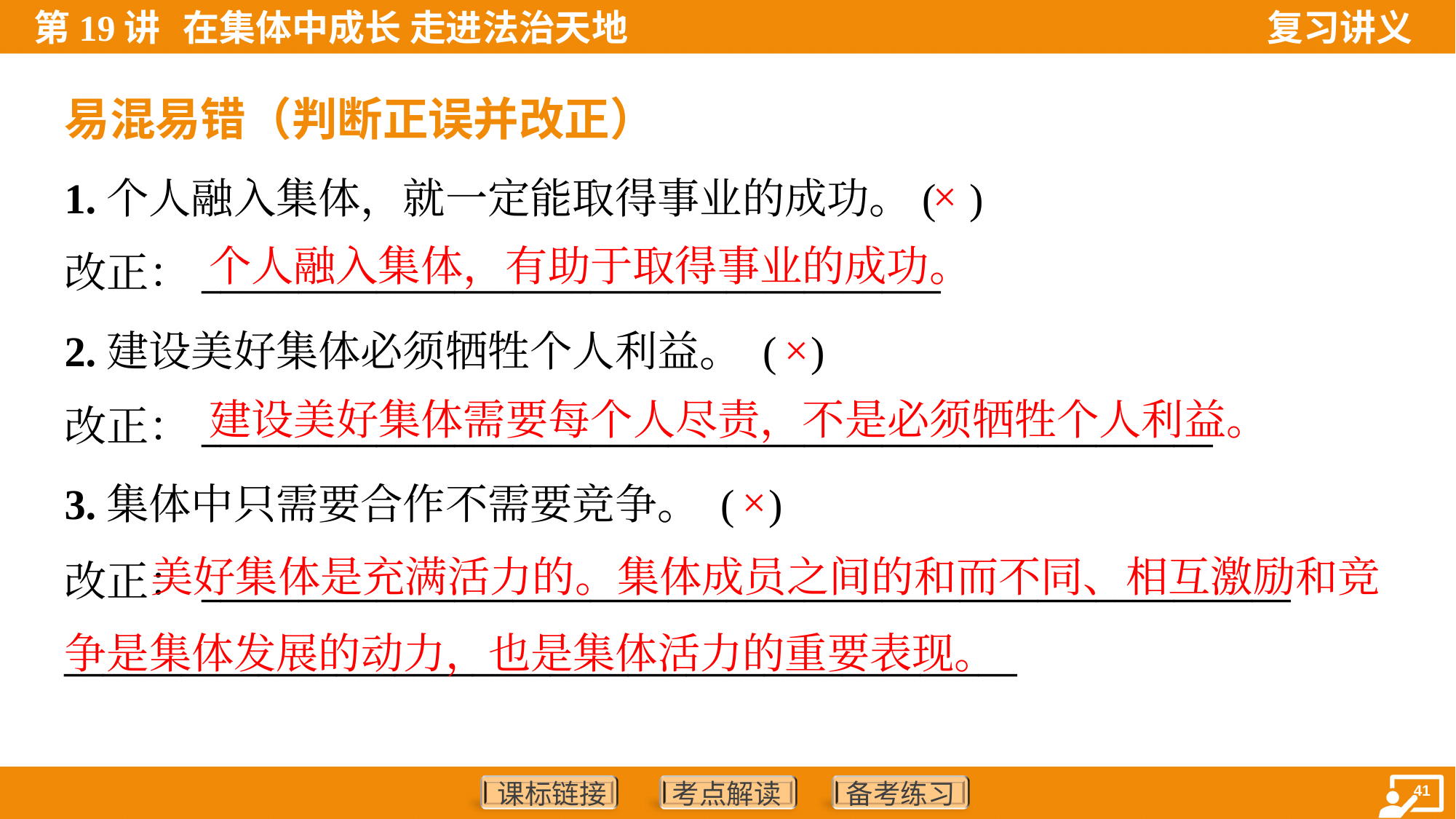

易混易错（判断正误并改正）
1.个人融入集体，就一定能取得事业的成功。(   )
改正：______________________________________
×
个人融入集体，有助于取得事业的成功。
2.建设美好集体必须牺牲个人利益。 (   )
改正：____________________________________________________
×
建设美好集体需要每个人尽责，不是必须牺牲个人利益。
3.集体中只需要合作不需要竞争。 (   )
改正：________________________________________________________
_________________________________________________
×
       美好集体是充满活力的。集体成员之间的和而不同、相互激励和竞争是集体发展的动力，也是集体活力的重要表现。